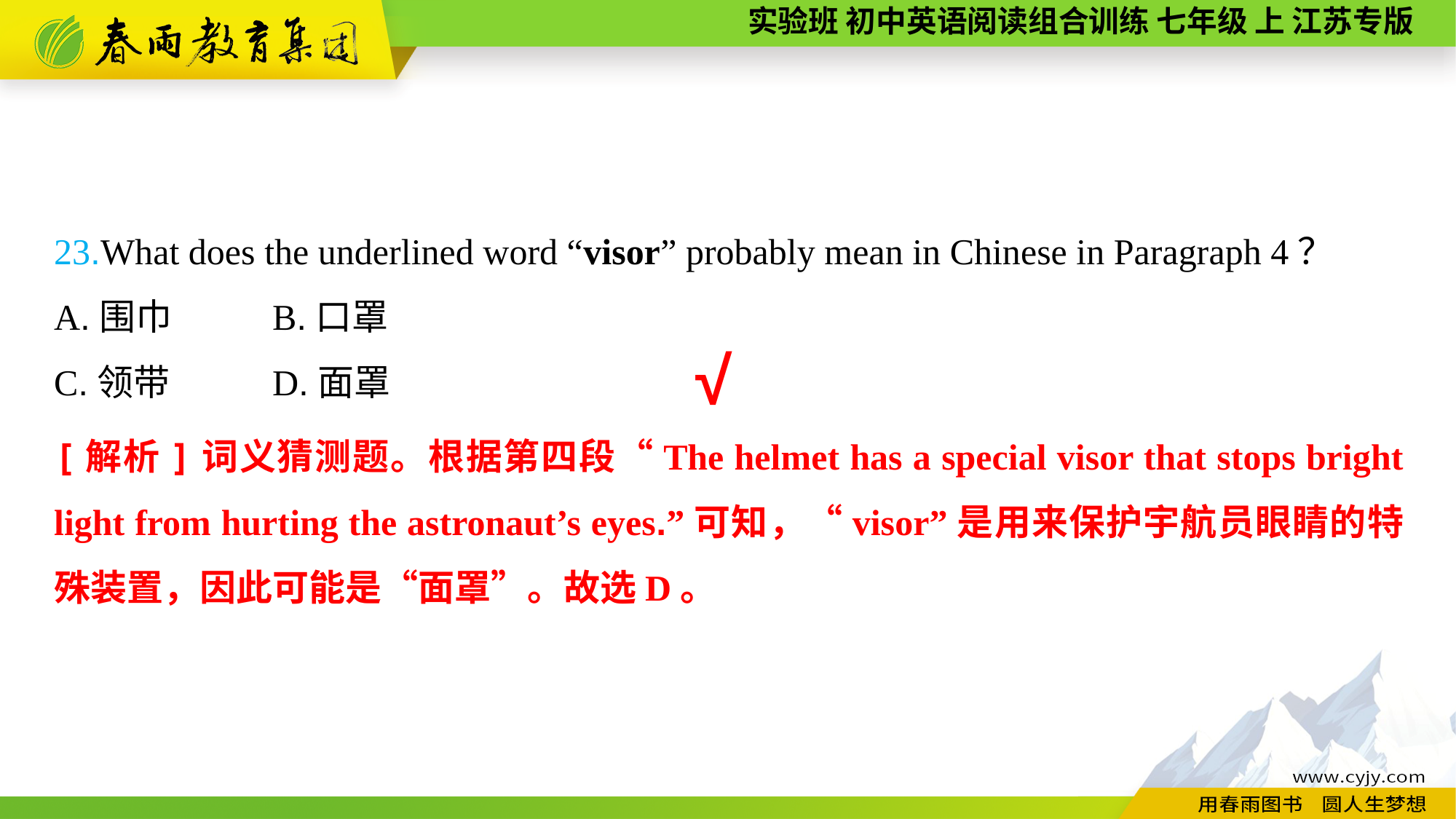

23.What does the underlined word “visor” probably mean in Chinese in Paragraph 4？
A.围巾	B.口罩
C.领带	D.面罩
√
[解析]词义猜测题。根据第四段“The helmet has a special visor that stops bright light from hurting the astronaut’s eyes.”可知，“visor”是用来保护宇航员眼睛的特殊装置，因此可能是“面罩”。故选D。